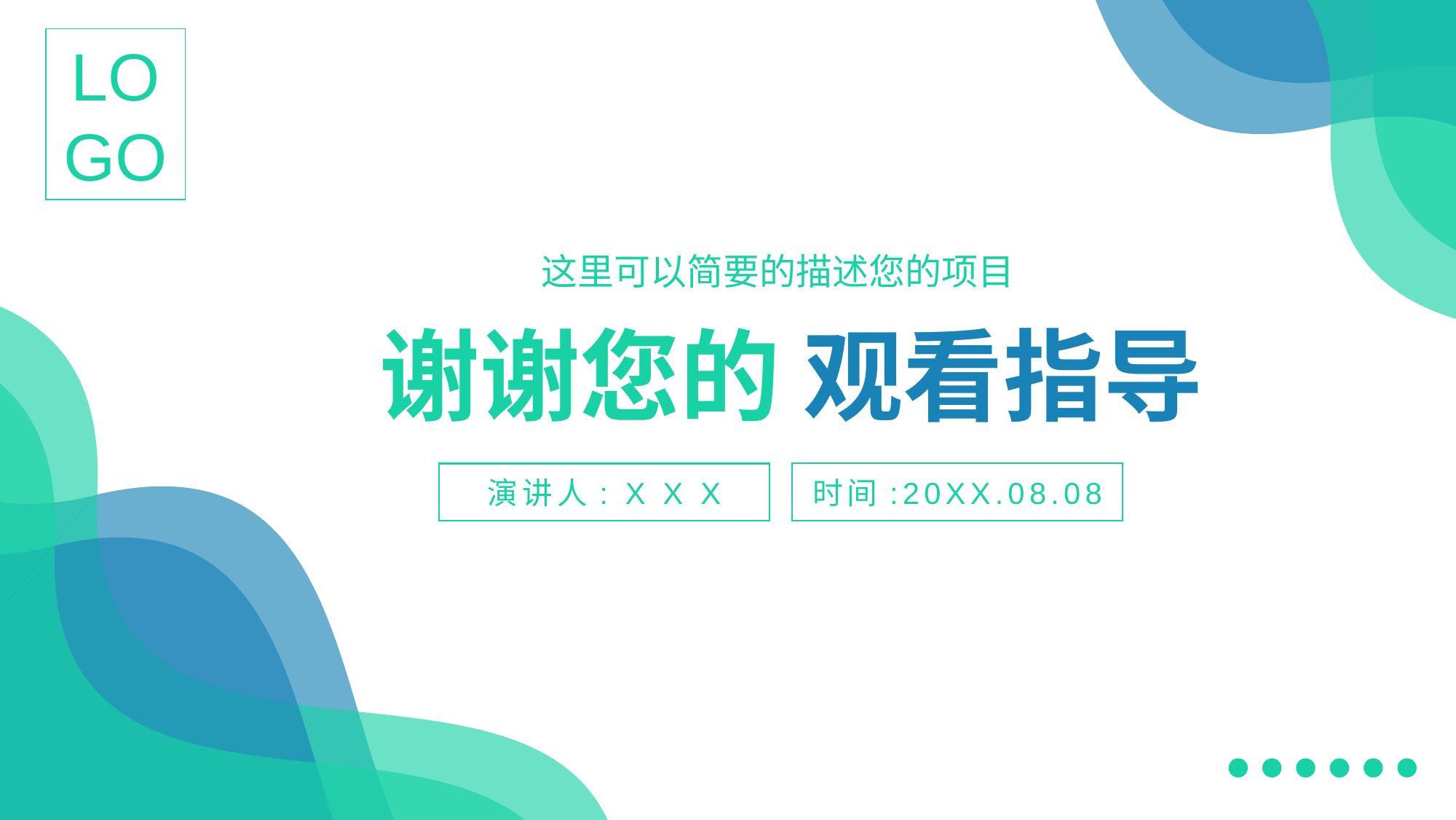

LOGO
这里可以简要的描述您的项目

谢谢您的 观看指导

时间:20XX.08.08

演讲人: X X X